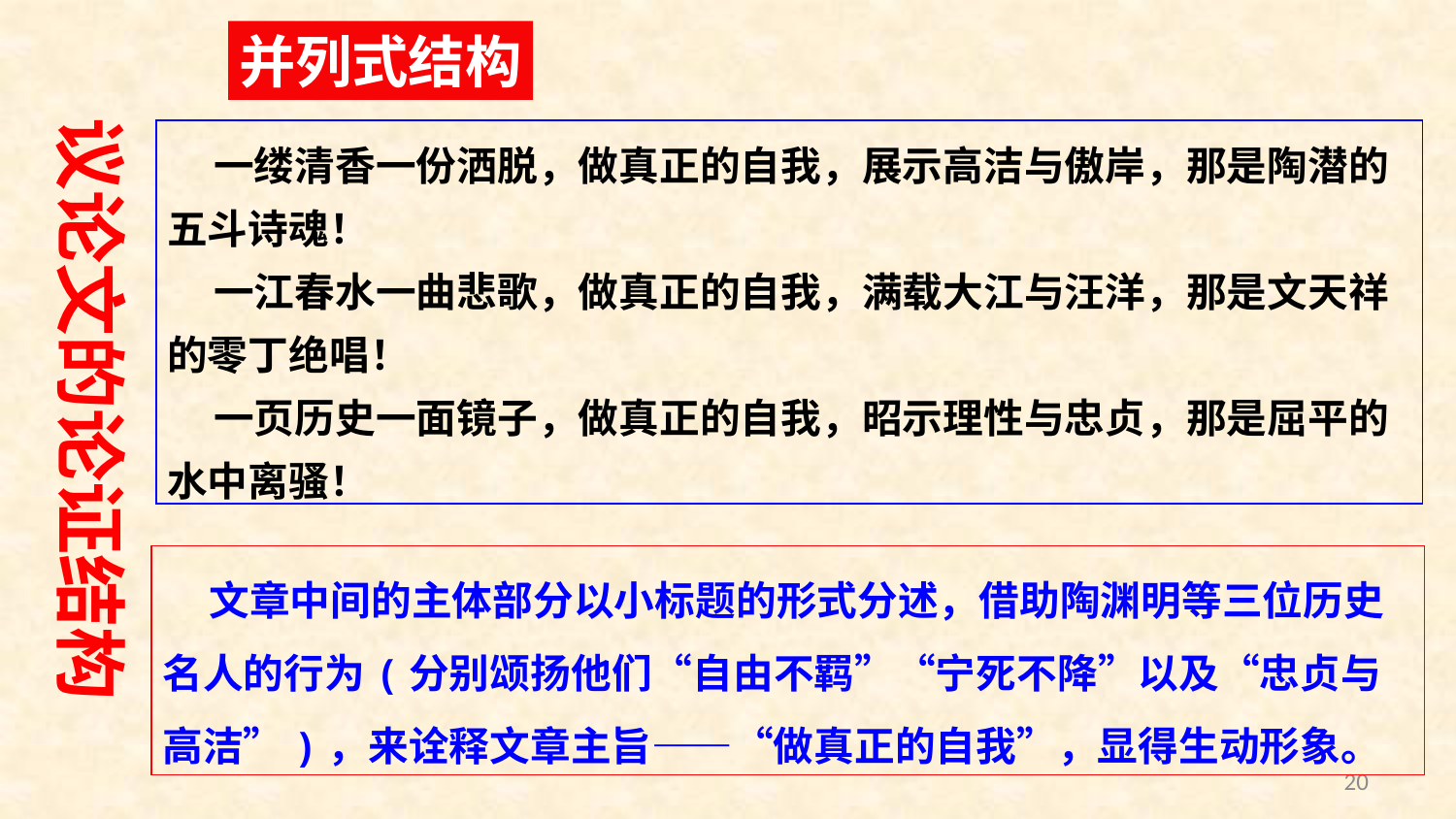

并列式结构
议论文的论证结构
    一缕清香一份洒脱，做真正的自我，展示高洁与傲岸，那是陶潜的五斗诗魂！
    一江春水一曲悲歌，做真正的自我，满载大江与汪洋，那是文天祥的零丁绝唱！
    一页历史一面镜子，做真正的自我，昭示理性与忠贞，那是屈平的水中离骚！
    文章中间的主体部分以小标题的形式分述，借助陶渊明等三位历史名人的行为(分别颂扬他们“自由不羁”“宁死不降”以及“忠贞与高洁”)，来诠释文章主旨——“做真正的自我”，显得生动形象。
20